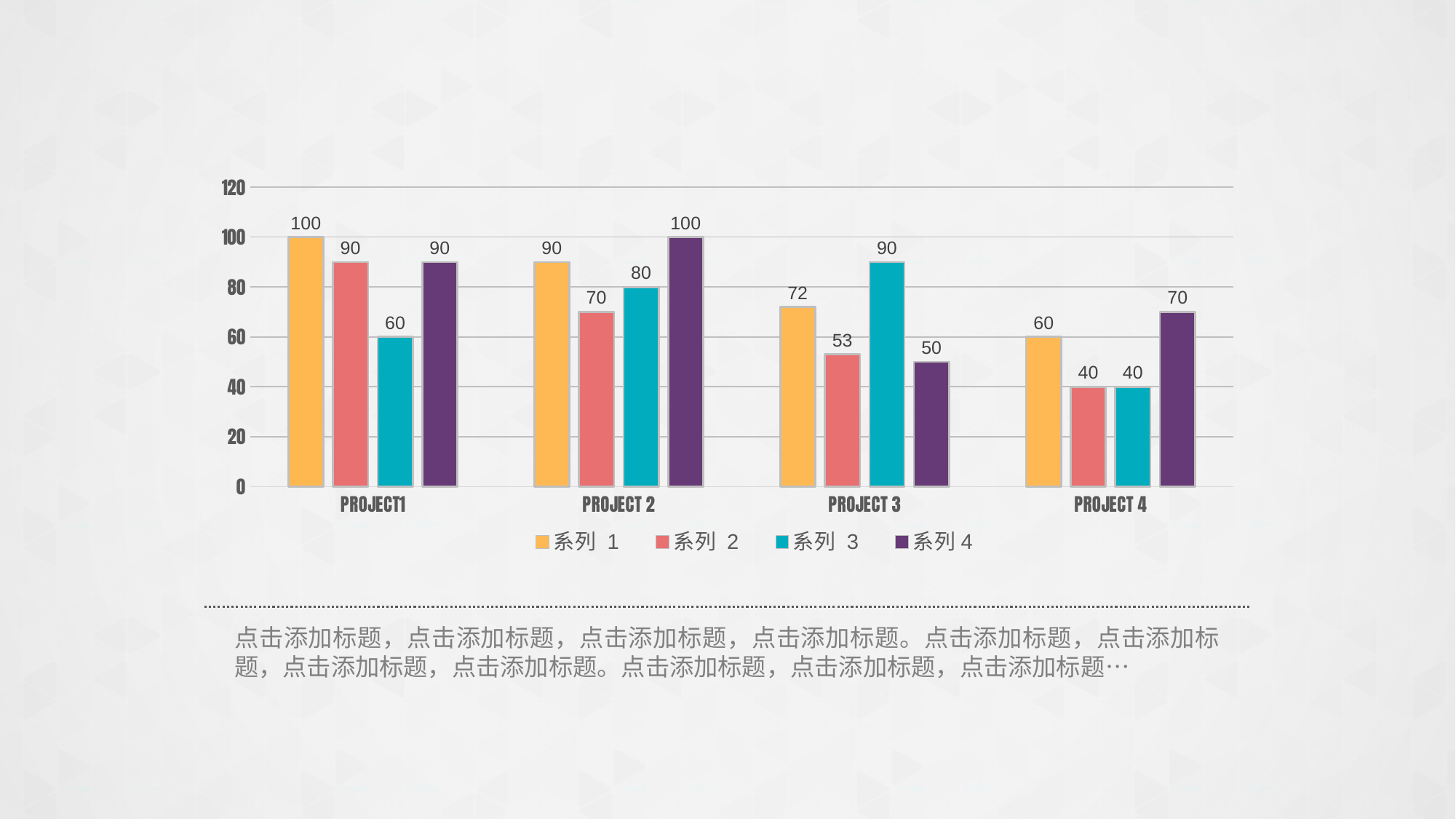

### Chart

| Category | 系列 1 | 系列 2 | 系列 3 | 系列4 |
|---|---|---|---|---|
| PROJECT1 | 100.0 | 90.0 | 60.0 | 90.0 |
| PROJECT 2 | 90.0 | 70.0 | 80.0 | 100.0 |
| PROJECT 3 | 72.0 | 53.0 | 90.0 | 50.0 |
| PROJECT 4 | 60.0 | 40.0 | 40.0 | 70.0 |
点击添加标题，点击添加标题，点击添加标题，点击添加标题。点击添加标题，点击添加标题，点击添加标题，点击添加标题。点击添加标题，点击添加标题，点击添加标题…